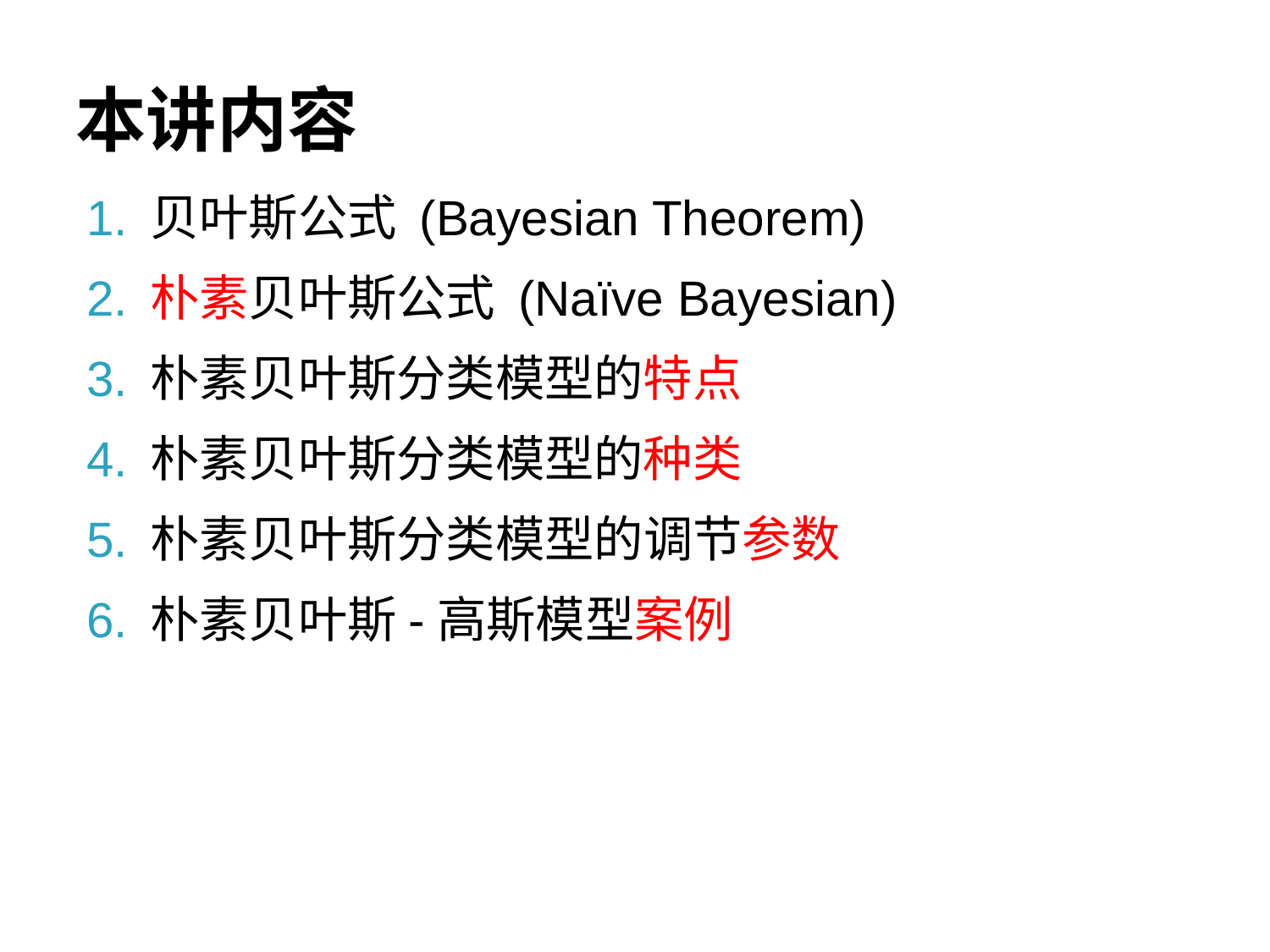

# 本讲内容
贝叶斯公式 (Bayesian Theorem)
朴素贝叶斯公式 (Naïve Bayesian)
朴素贝叶斯分类模型的特点
朴素贝叶斯分类模型的种类
朴素贝叶斯分类模型的调节参数
朴素贝叶斯-高斯模型案例